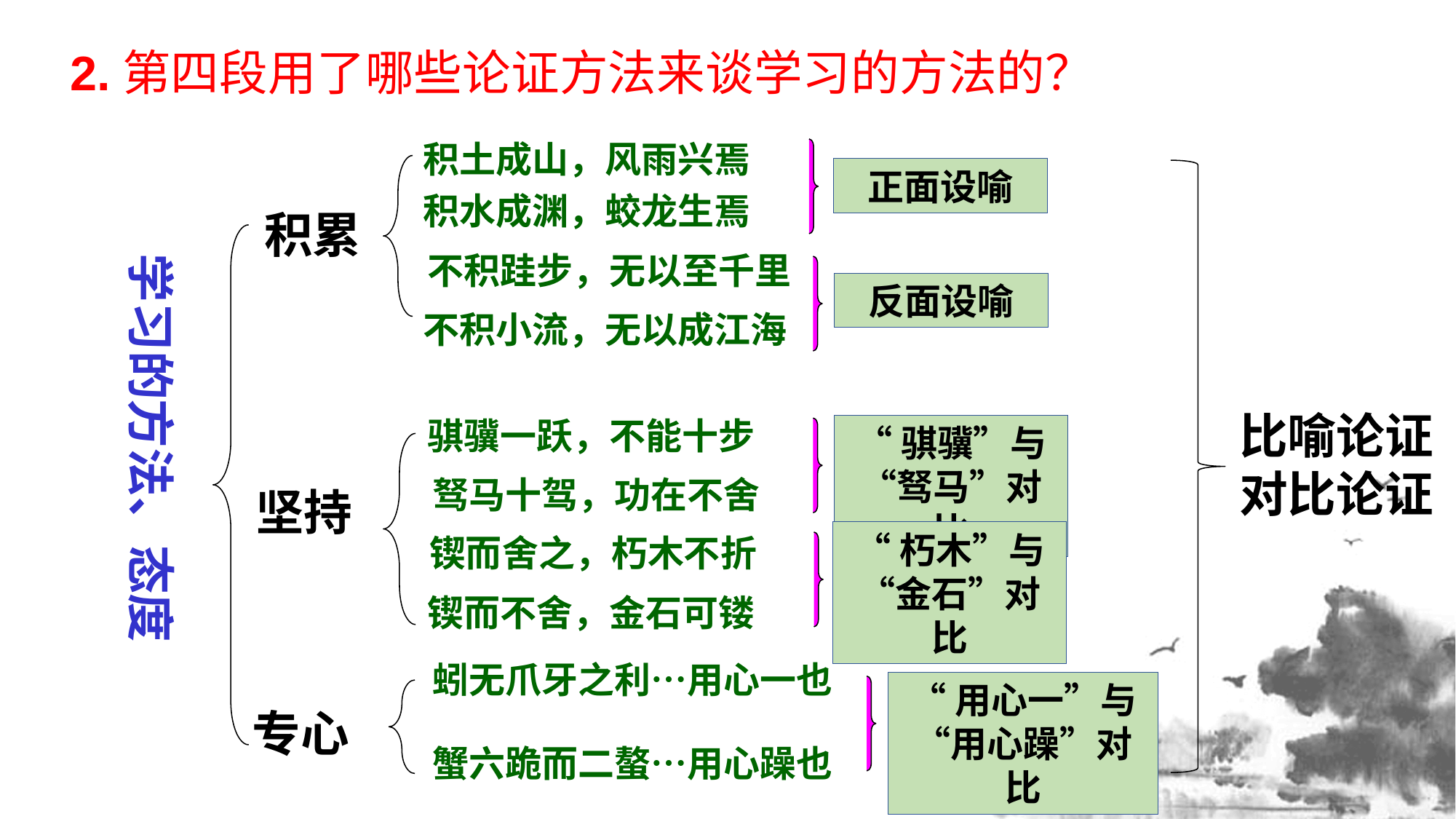

2.第四段用了哪些论证方法来谈学习的方法的？
积土成山，风雨兴焉

正面设喻

积水成渊，蛟龙生焉
积累

学习的方法、态度
不积跬步，无以至千里

反面设喻
不积小流，无以成江海
比喻论证
对比论证
骐骥一跃，不能十步
“骐骥”与“驽马”对比

驽马十驾，功在不舍
坚持
“朽木”与“金石”对比
锲而舍之，朽木不折

锲而不舍，金石可镂
蚓无爪牙之利…用心一也
“用心一”与“用心躁”对比

专心
蟹六跪而二螯…用心躁也